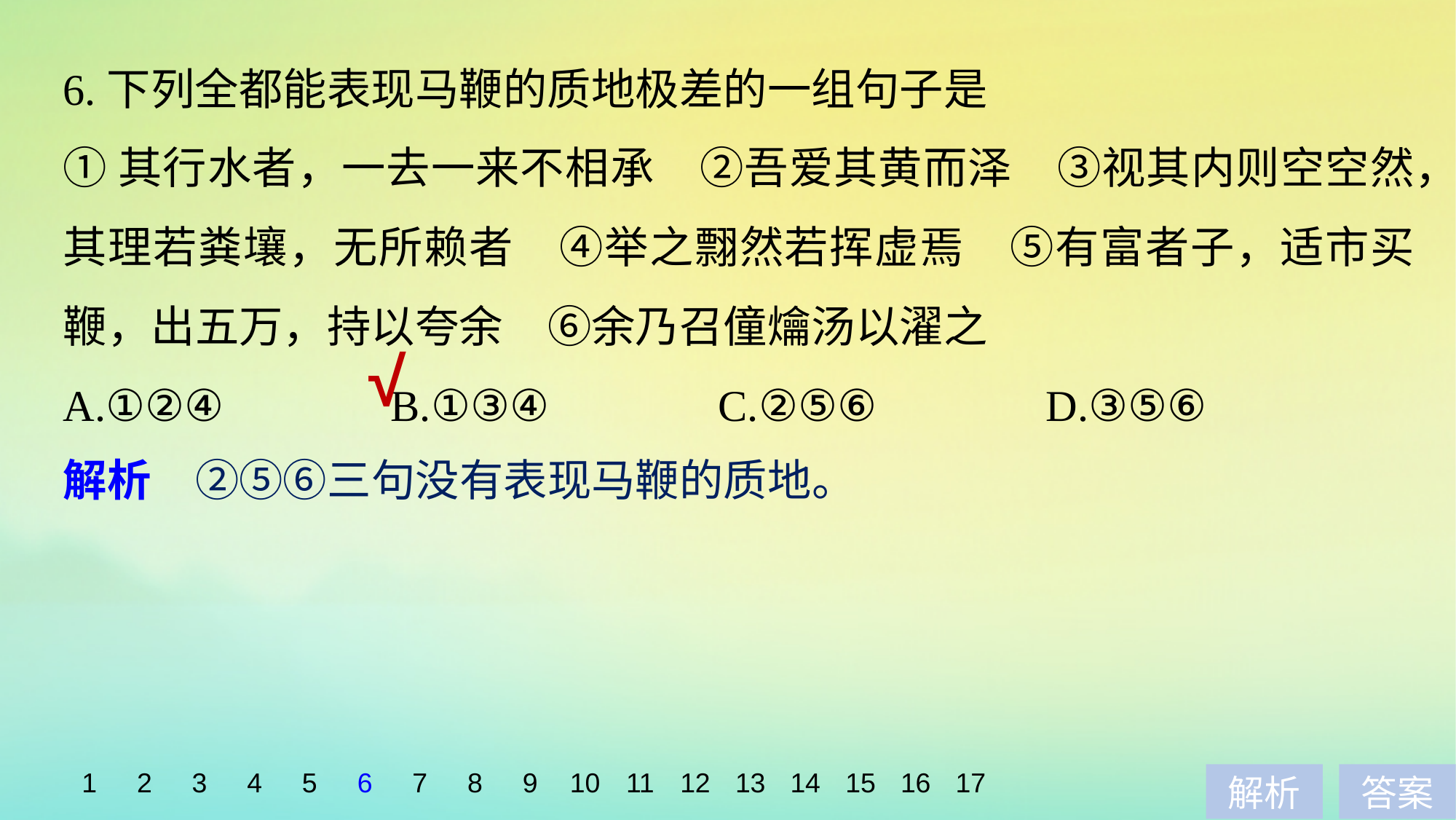

6.下列全都能表现马鞭的质地极差的一组句子是
①其行水者，一去一来不相承　②吾爱其黄而泽　③视其内则空空然，其理若粪壤，无所赖者　④举之翲然若挥虚焉　⑤有富者子，适市买鞭，出五万，持以夸余　⑥余乃召僮爚汤以濯之
A.①②④  		B.①③④  		C.②⑤⑥  		D.③⑤⑥
√
解析　②⑤⑥三句没有表现马鞭的质地。
1
2
3
4
5
6
7
8
9
10
11
12
13
14
15
16
17
解析
答案